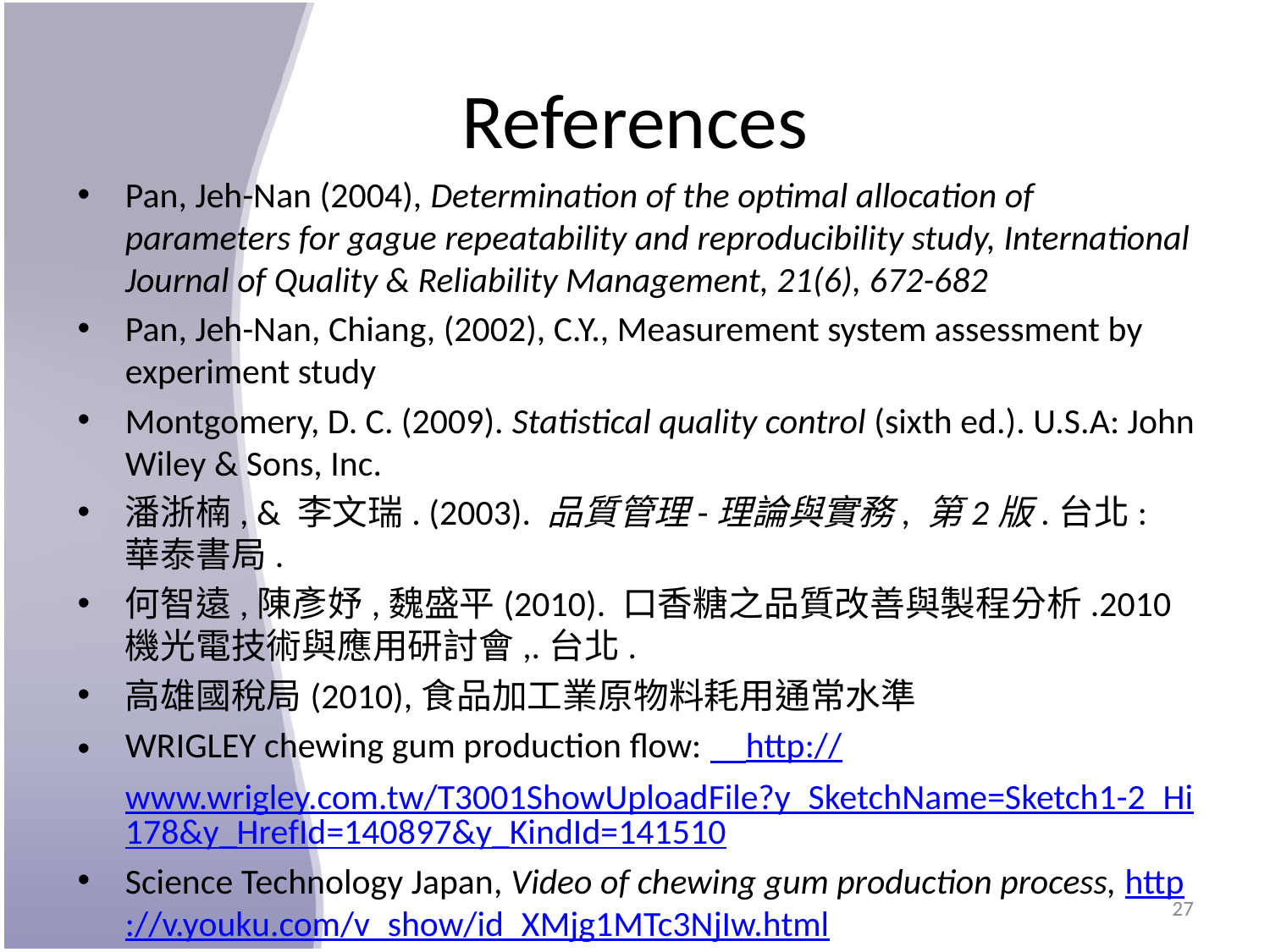

# References
Pan, Jeh-Nan (2004), Determination of the optimal allocation of parameters for gague repeatability and reproducibility study, International Journal of Quality & Reliability Management, 21(6), 672-682
Pan, Jeh-Nan, Chiang, (2002), C.Y., Measurement system assessment by experiment study
Montgomery, D. C. (2009). Statistical quality control (sixth ed.). U.S.A: John Wiley & Sons, Inc.
潘浙楠, & 李文瑞. (2003). 品質管理-理論與實務, 第2版.台北: 華泰書局.
何智遠,陳彥妤,魏盛平(2010). 口香糖之品質改善與製程分析.2010機光電技術與應用研討會,.台北.
高雄國稅局(2010),食品加工業原物料耗用通常水準
WRIGLEY chewing gum production flow:　http://www.wrigley.com.tw/T3001ShowUploadFile?y_SketchName=Sketch1-2_Hi178&y_HrefId=140897&y_KindId=141510
Science Technology Japan, Video of chewing gum production process, http://v.youku.com/v_show/id_XMjg1MTc3NjIw.html

27